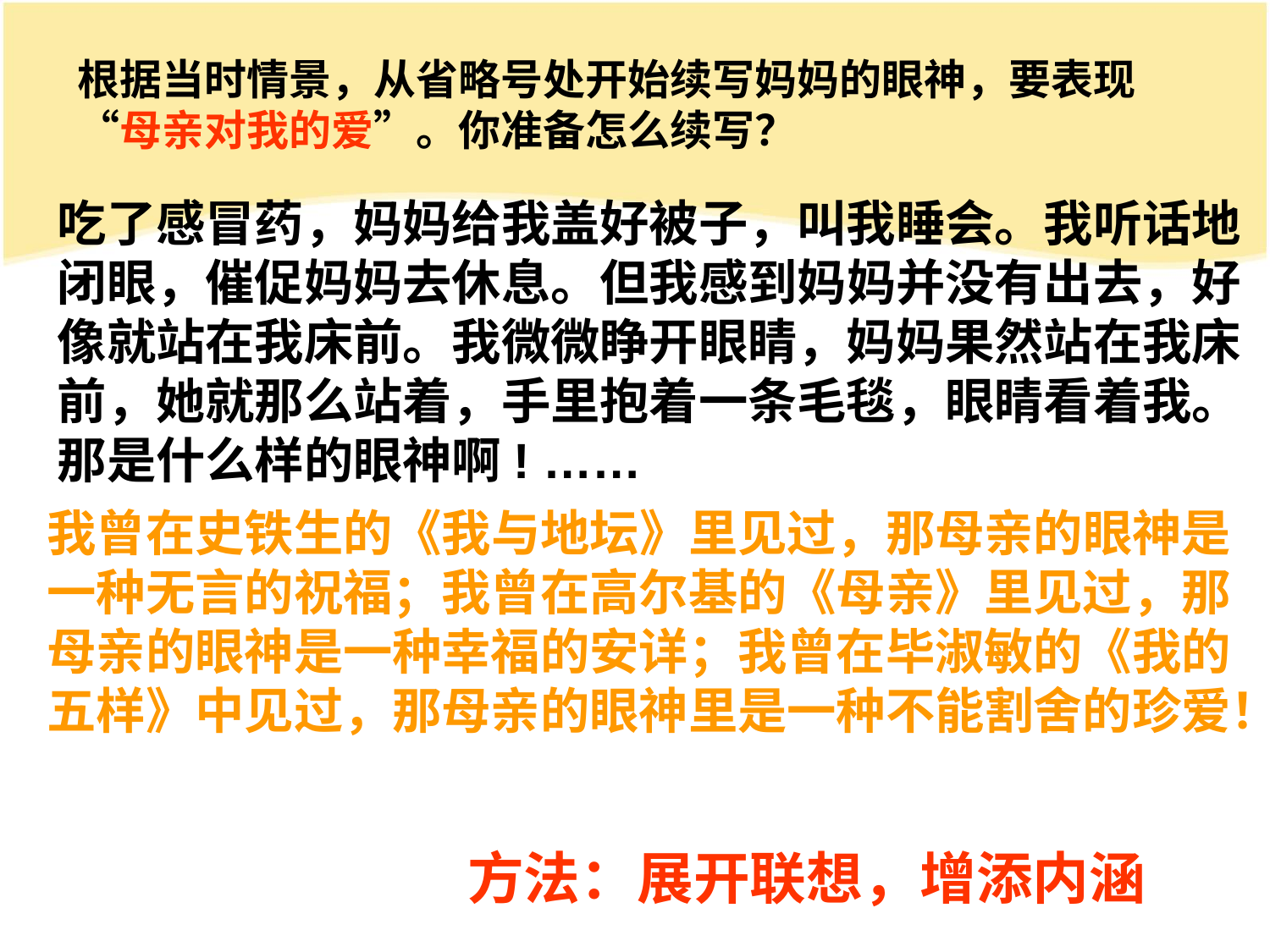

根据当时情景，从省略号处开始续写妈妈的眼神，要表现“母亲对我的爱”。你准备怎么续写？
吃了感冒药，妈妈给我盖好被子，叫我睡会。我听话地闭眼，催促妈妈去休息。但我感到妈妈并没有出去，好像就站在我床前。我微微睁开眼睛，妈妈果然站在我床前，她就那么站着，手里抱着一条毛毯，眼睛看着我。 那是什么样的眼神啊! ……
我曾在史铁生的《我与地坛》里见过，那母亲的眼神是一种无言的祝福；我曾在高尔基的《母亲》里见过，那母亲的眼神是一种幸福的安详；我曾在毕淑敏的《我的五样》中见过，那母亲的眼神里是一种不能割舍的珍爱！
方法：展开联想，增添内涵